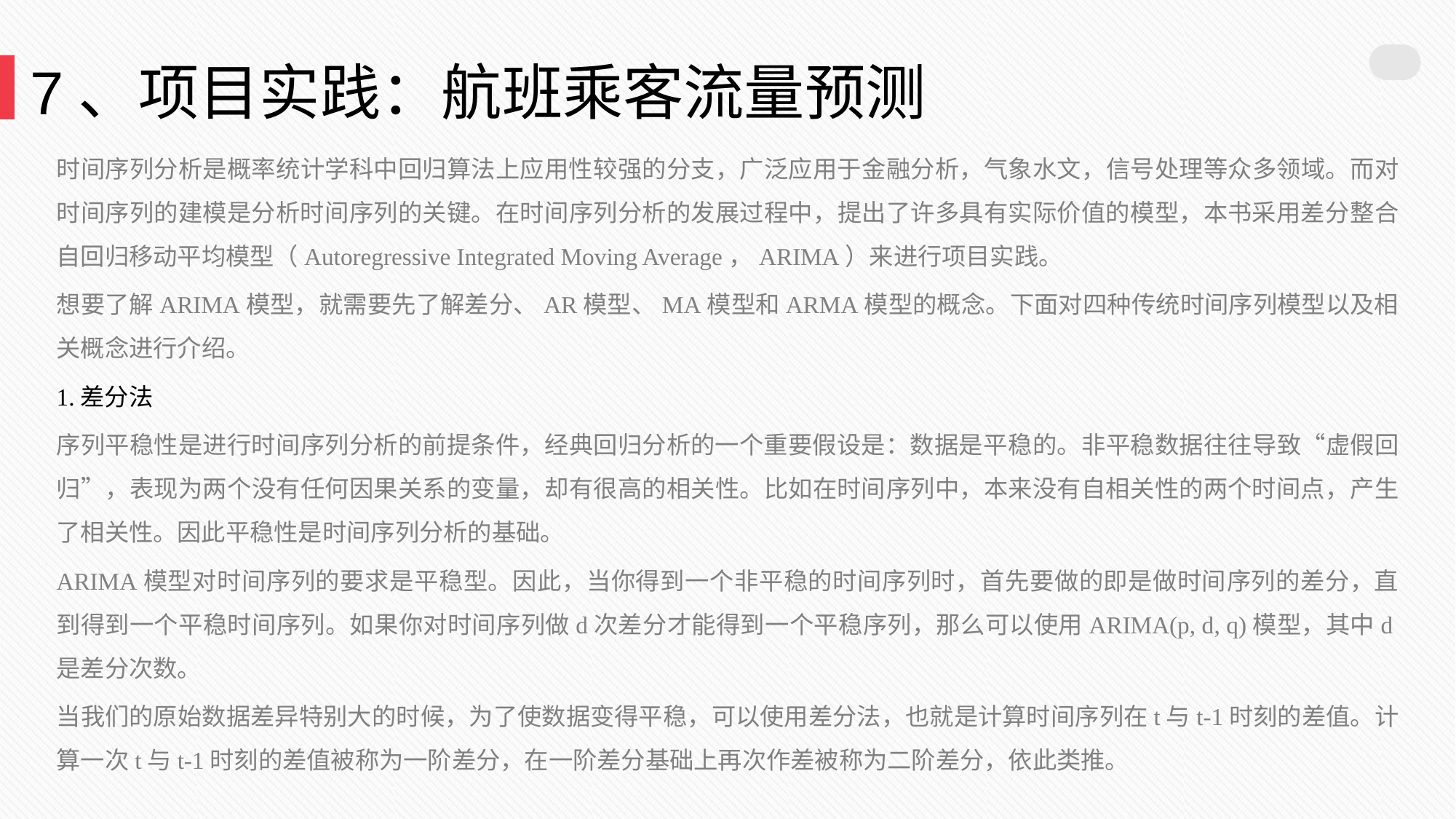

7、项目实践：航班乘客流量预测
时间序列分析是概率统计学科中回归算法上应用性较强的分支，广泛应用于金融分析，气象水文，信号处理等众多领域。而对时间序列的建模是分析时间序列的关键。在时间序列分析的发展过程中，提出了许多具有实际价值的模型，本书采用差分整合自回归移动平均模型（Autoregressive Integrated Moving Average，ARIMA）来进行项目实践。
想要了解ARIMA模型，就需要先了解差分、AR模型、MA模型和ARMA模型的概念。下面对四种传统时间序列模型以及相关概念进行介绍。
1.差分法
序列平稳性是进行时间序列分析的前提条件，经典回归分析的一个重要假设是：数据是平稳的。非平稳数据往往导致“虚假回归”，表现为两个没有任何因果关系的变量，却有很高的相关性。比如在时间序列中，本来没有自相关性的两个时间点，产生了相关性。因此平稳性是时间序列分析的基础。
ARIMA模型对时间序列的要求是平稳型。因此，当你得到一个非平稳的时间序列时，首先要做的即是做时间序列的差分，直到得到一个平稳时间序列。如果你对时间序列做d次差分才能得到一个平稳序列，那么可以使用ARIMA(p, d, q)模型，其中d是差分次数。
当我们的原始数据差异特别大的时候，为了使数据变得平稳，可以使用差分法，也就是计算时间序列在t与t-1时刻的差值。计算一次t与t-1时刻的差值被称为一阶差分，在一阶差分基础上再次作差被称为二阶差分，依此类推。